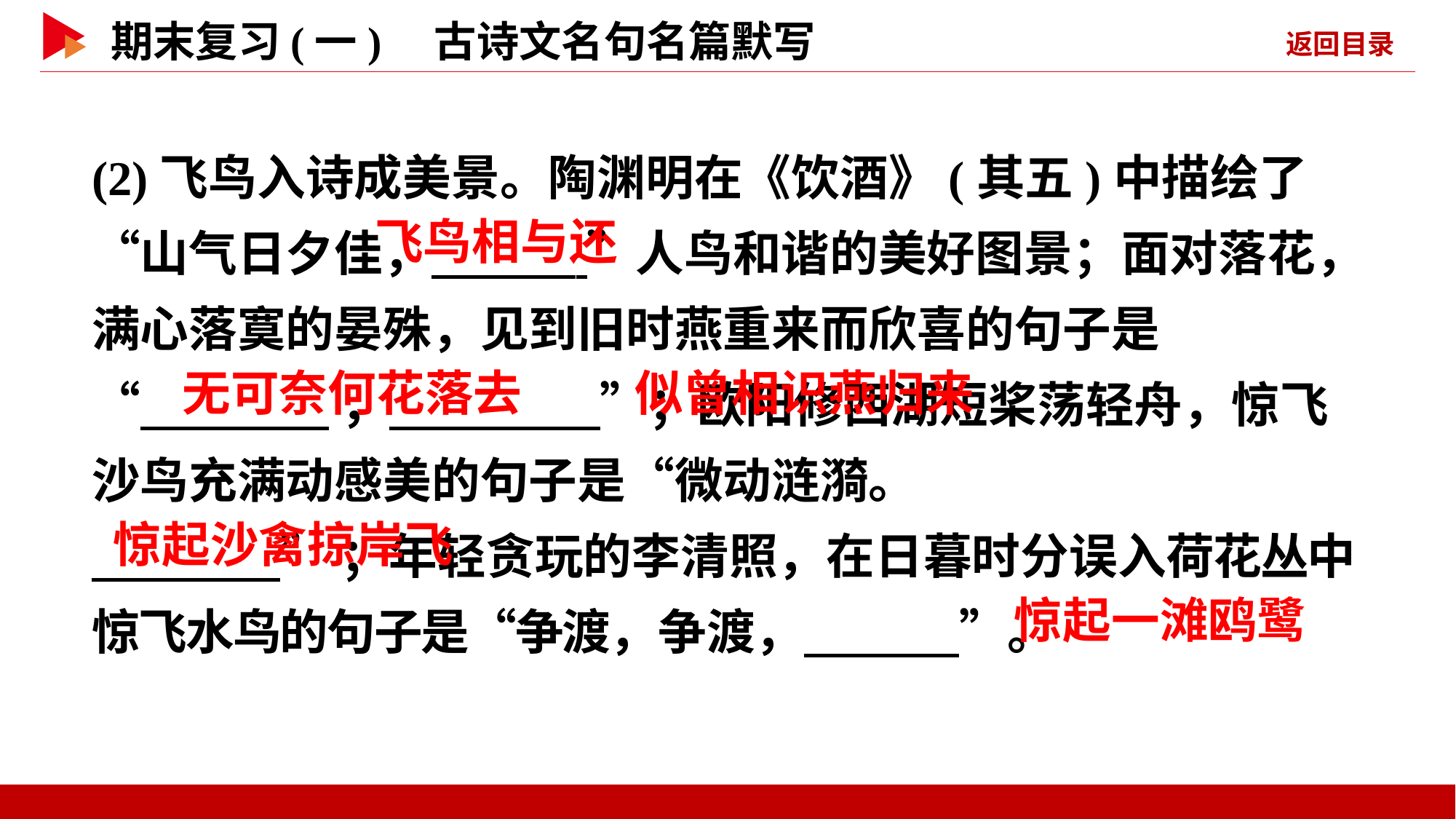

(2)飞鸟入诗成美景。陶渊明在《饮酒》(其五)中描绘了“山气日夕佳，              ”人鸟和谐的美好图景；面对落花，满心落寞的晏殊，见到旧时燕重来而欣喜的句子是
“                 ，                   ”；欧阳修西湖短桨荡轻舟，惊飞沙鸟充满动感美的句子是“微动涟漪。
                 ”；年轻贪玩的李清照，在日暮时分误入荷花丛中惊飞水鸟的句子是“争渡，争渡，              ”。
 飞鸟相与还
 无可奈何花落去
 似曾相识燕归来
 惊起沙禽掠岸飞
 惊起一滩鸥鹭